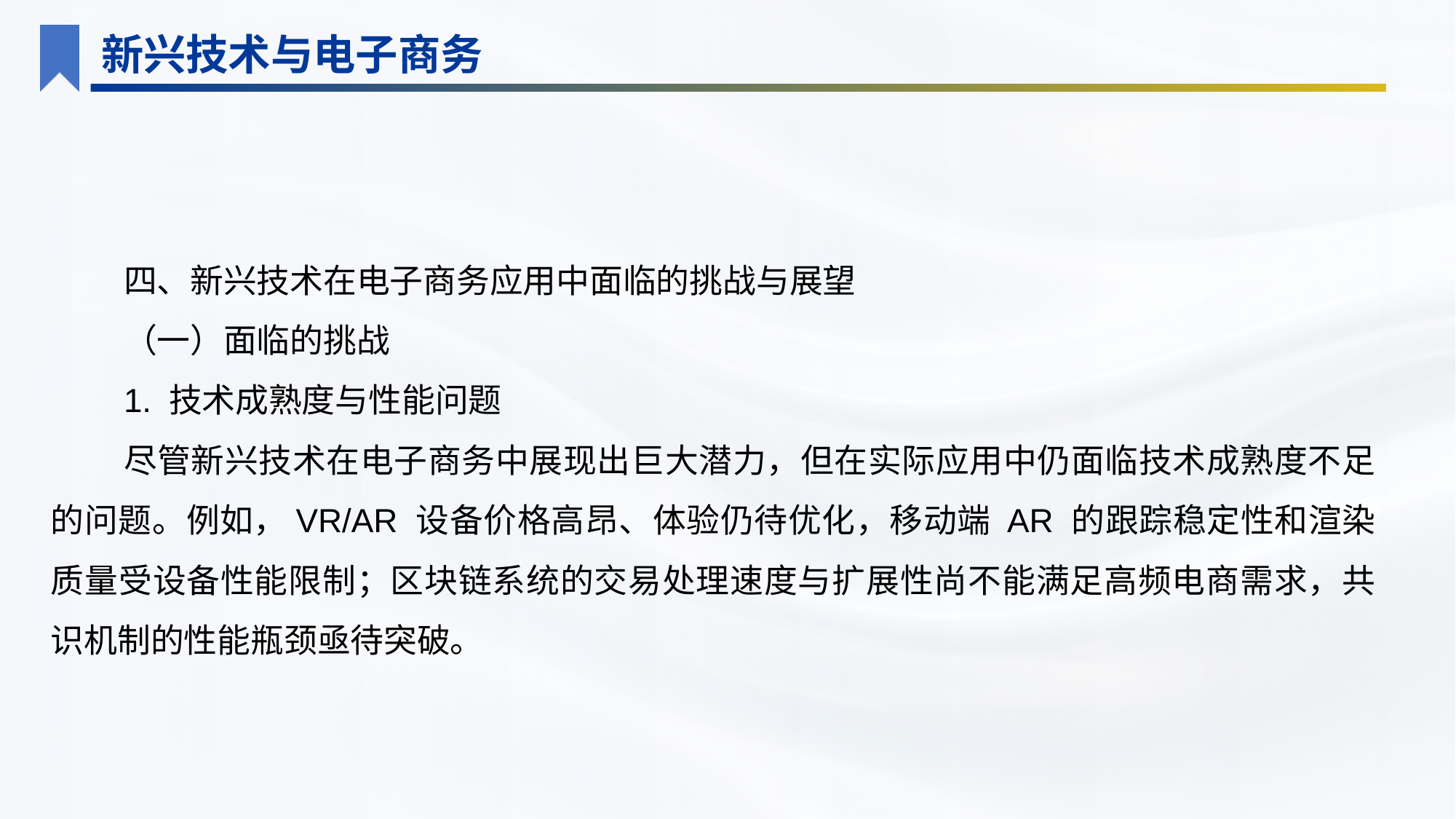

新兴技术与电子商务
四、新兴技术在电子商务应用中面临的挑战与展望
（一）面临的挑战
1. 技术成熟度与性能问题
尽管新兴技术在电子商务中展现出巨大潜力，但在实际应用中仍面临技术成熟度不足的问题。例如，VR/AR 设备价格高昂、体验仍待优化，移动端 AR 的跟踪稳定性和渲染质量受设备性能限制；区块链系统的交易处理速度与扩展性尚不能满足高频电商需求，共识机制的性能瓶颈亟待突破。